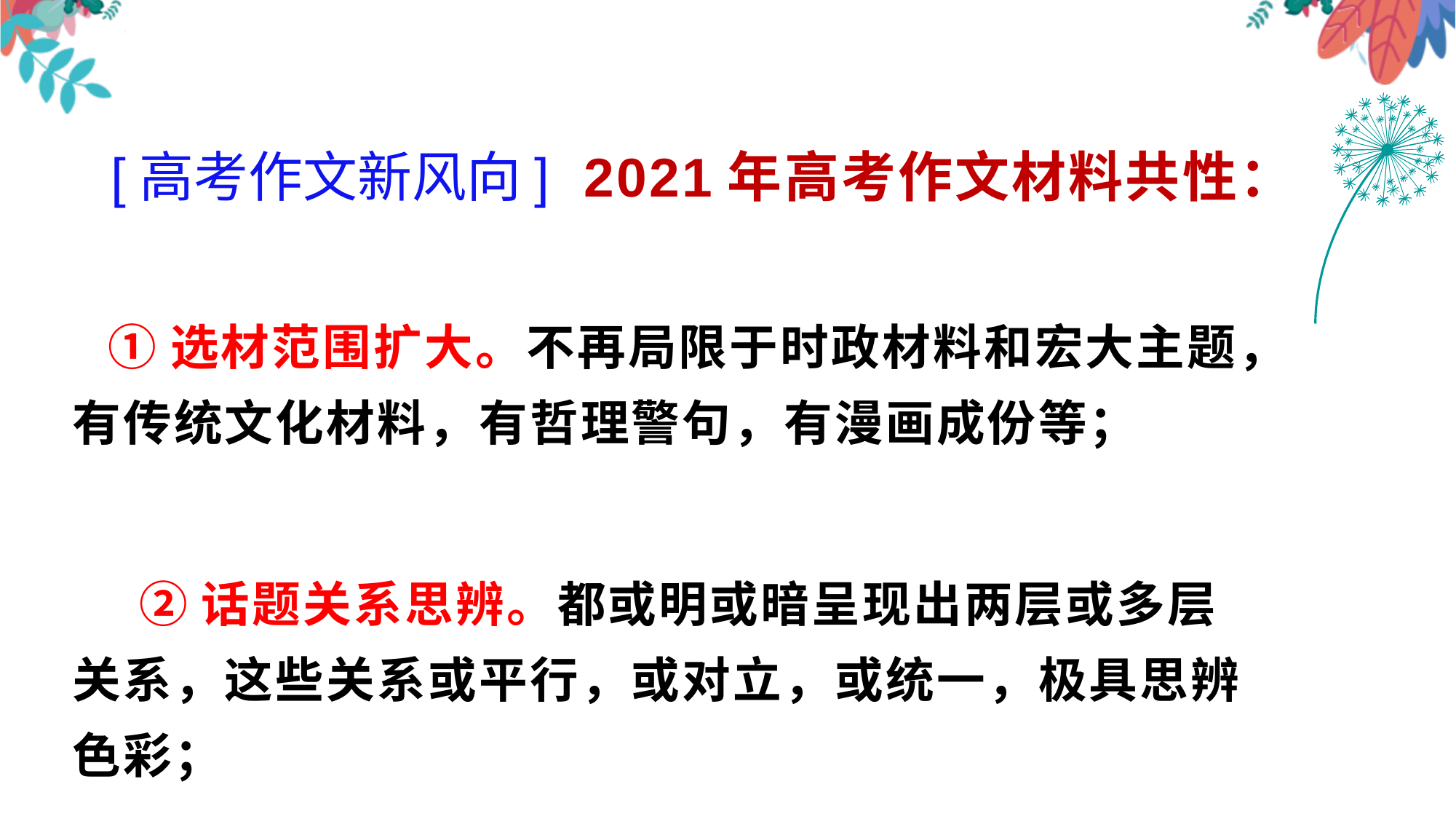

[高考作文新风向]  2021年高考作文材料共性：
   ①选材范围扩大。不再局限于时政材料和宏大主题，有传统文化材料，有哲理警句，有漫画成份等；

     ②话题关系思辨。都或明或暗呈现出两层或多层关系，这些关系或平行，或对立，或统一，极具思辨色彩；